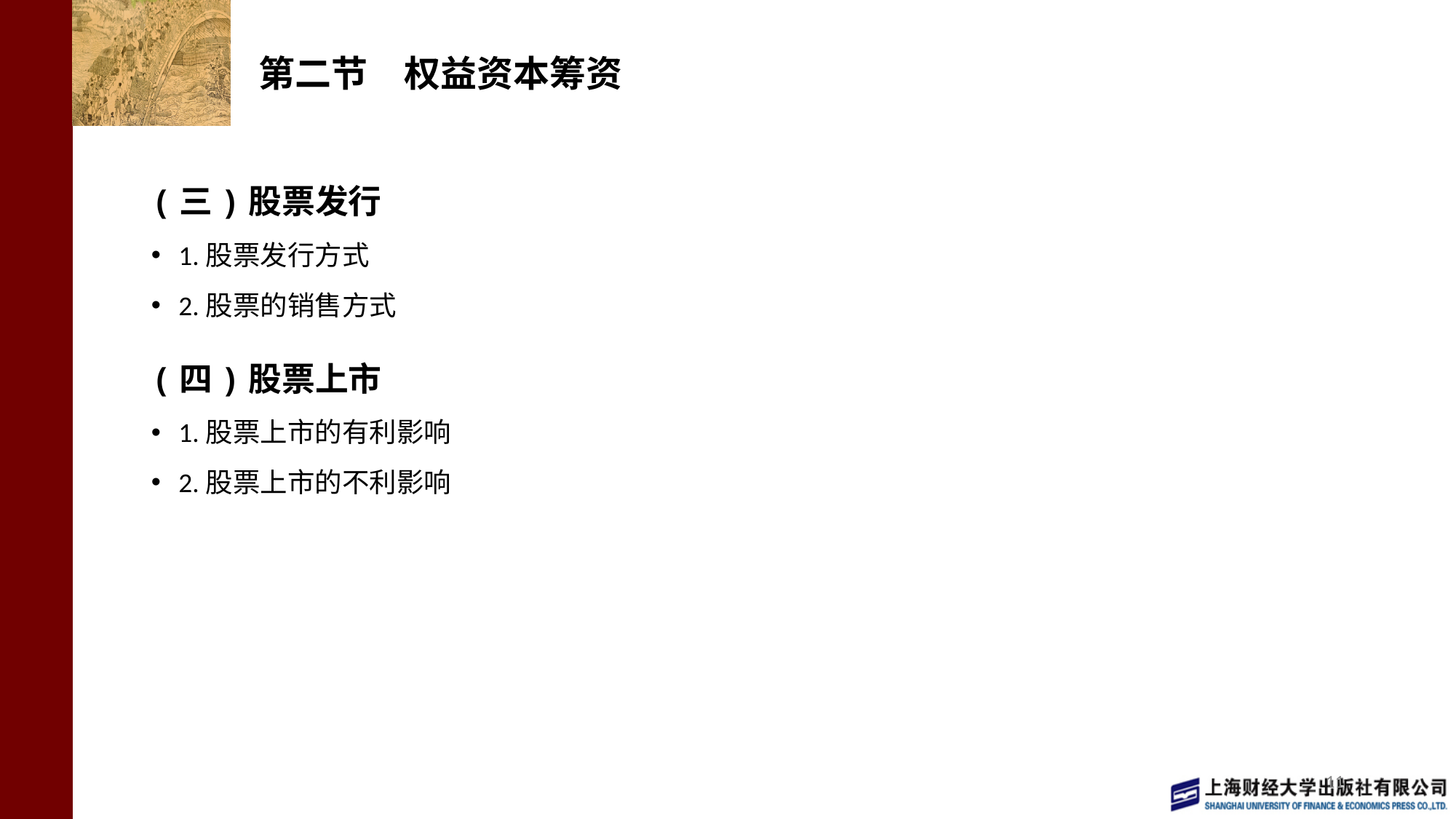

# 第二节　权益资本筹资
(三)股票发行
1.股票发行方式
2.股票的销售方式
(四)股票上市
1.股票上市的有利影响
2.股票上市的不利影响

11